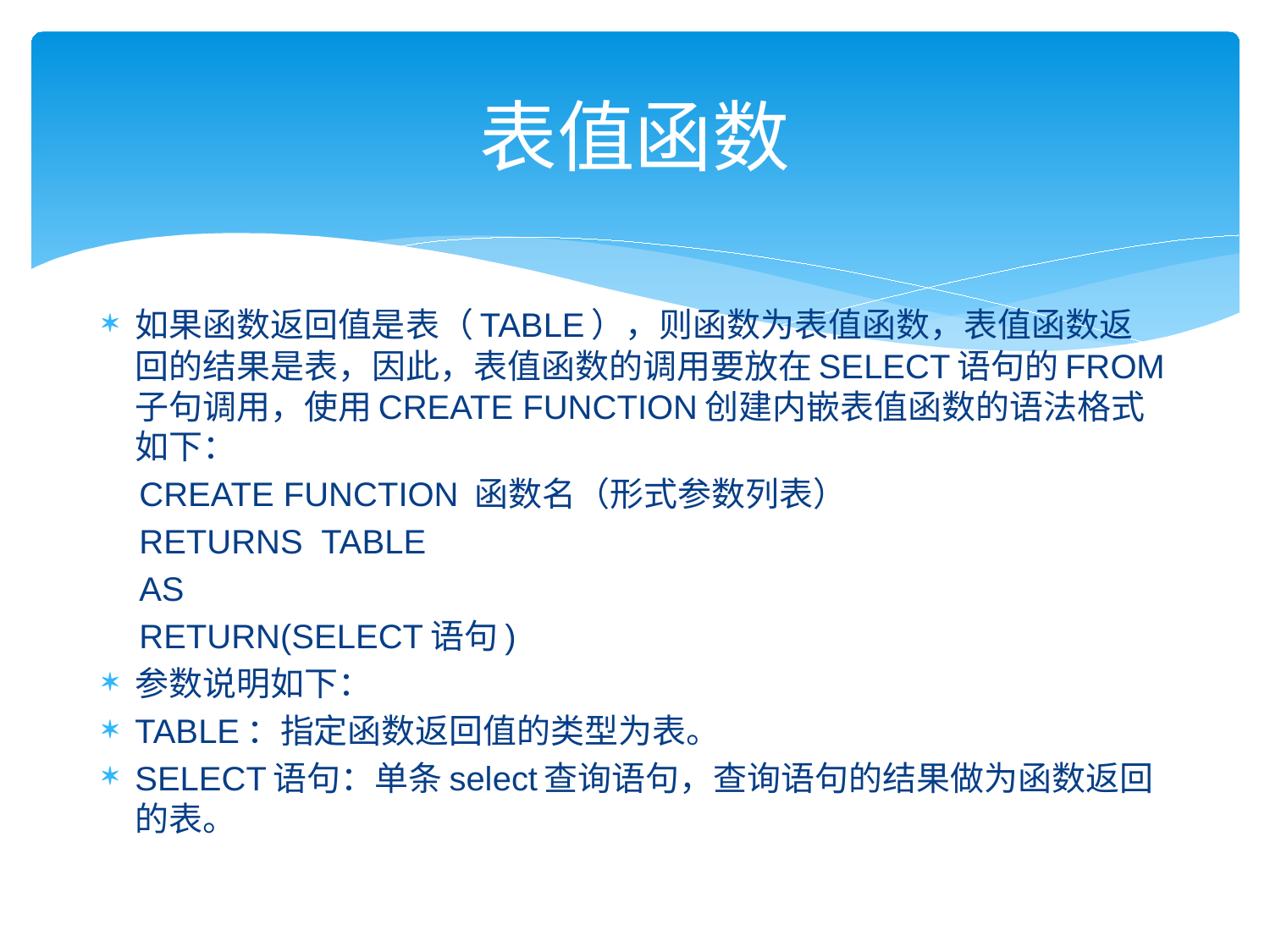

# 表值函数
如果函数返回值是表（TABLE），则函数为表值函数，表值函数返回的结果是表，因此，表值函数的调用要放在SELECT语句的FROM子句调用，使用CREATE FUNCTION创建内嵌表值函数的语法格式如下：
    CREATE FUNCTION 函数名（形式参数列表）
    RETURNS  TABLE
    AS
    RETURN(SELECT语句)
参数说明如下：
TABLE：指定函数返回值的类型为表。
SELECT语句：单条select查询语句，查询语句的结果做为函数返回的表。